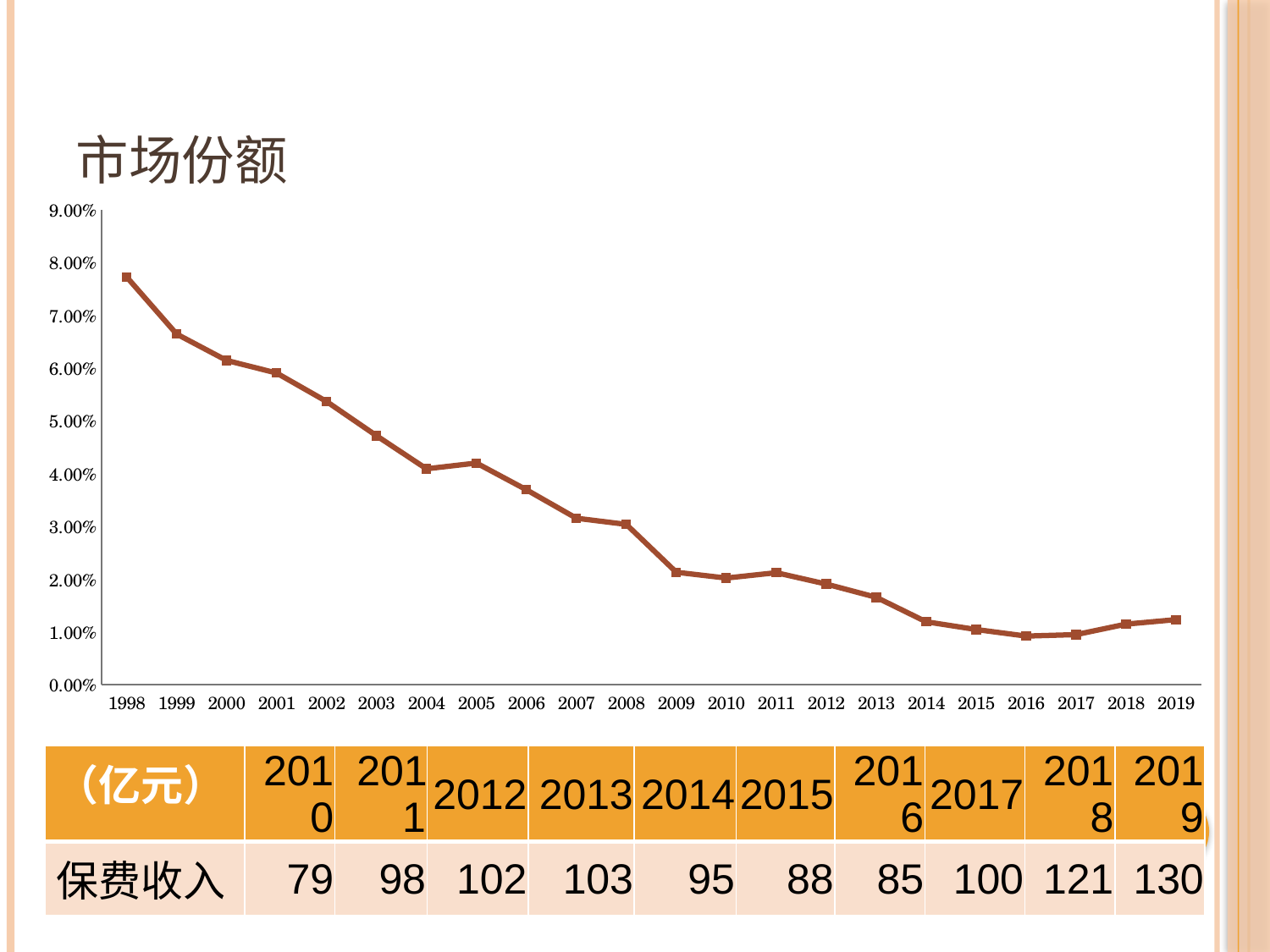

# 市场份额

### Chart

| Category |  |
|---|---|
| 1998 | 0.07722772277227723 |
| 1999 | 0.06641366223908918 |
| 2000 | 0.06141377005347594 |
| 2001 | 0.05903463907939091 |
| 2002 | 0.053649087247116777 |
| 2003 | 0.04715876479560887 |
| 2004 | 0.04088888888888889 |
| 2005 | 0.04197546898718251 |
| 2006 | 0.03692617414108235 |
| 2007 | 0.031535161705301414 |
| 2008 | 0.030371762007266625 |
| 2009 | 0.021305153642600574 |
| 2010 | 0.020212339949276625 |
| 2011 | 0.021222135120034995 |
| 2012 | 0.01907922257467271 |
| 2013 | 0.01657045905998783 |
| 2014 | 0.01193250256098522 |
| 2015 | 0.01047095556373393 |
| 2016 | 0.009228620703797 |
| 2017 | 0.00950537879219079 |
| 2018 | 0.01148803764205893 |
| 2019 | 0.012341814180279659 |
| （亿元） | 2010 | 2011 | 2012 | 2013 | 2014 | 2015 | 2016 | 2017 | 2018 | 2019 |
| --- | --- | --- | --- | --- | --- | --- | --- | --- | --- | --- |
| 保费收入 | 79 | 98 | 102 | 103 | 95 | 88 | 85 | 100 | 121 | 130 |